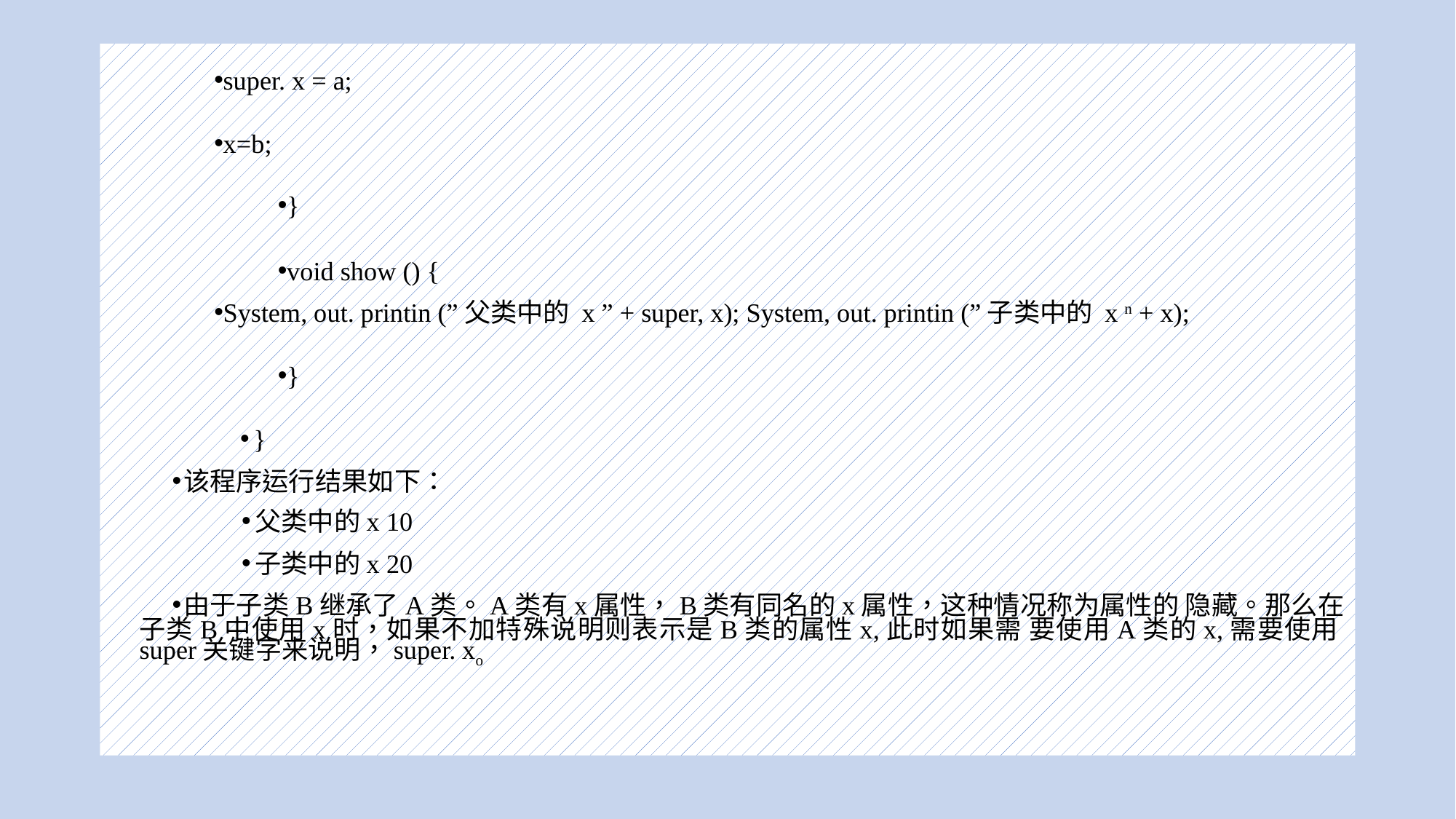

#
super. x = a;
x=b;
}
void show () {
System, out. printin (”父类中的 x ” + super, x); System, out. printin (”子类中的 x n + x);
}
}
该程序运行结果如下：
父类中的x 10
子类中的x 20
由于子类B继承了A类。A类有x属性，B类有同名的x属性，这种情况称为属性的 隐藏。那么在子类B中使用x时，如果不加特殊说明则表示是B类的属性x,此时如果需 要使用A类的x,需要使用super关键字来说明，super. xo